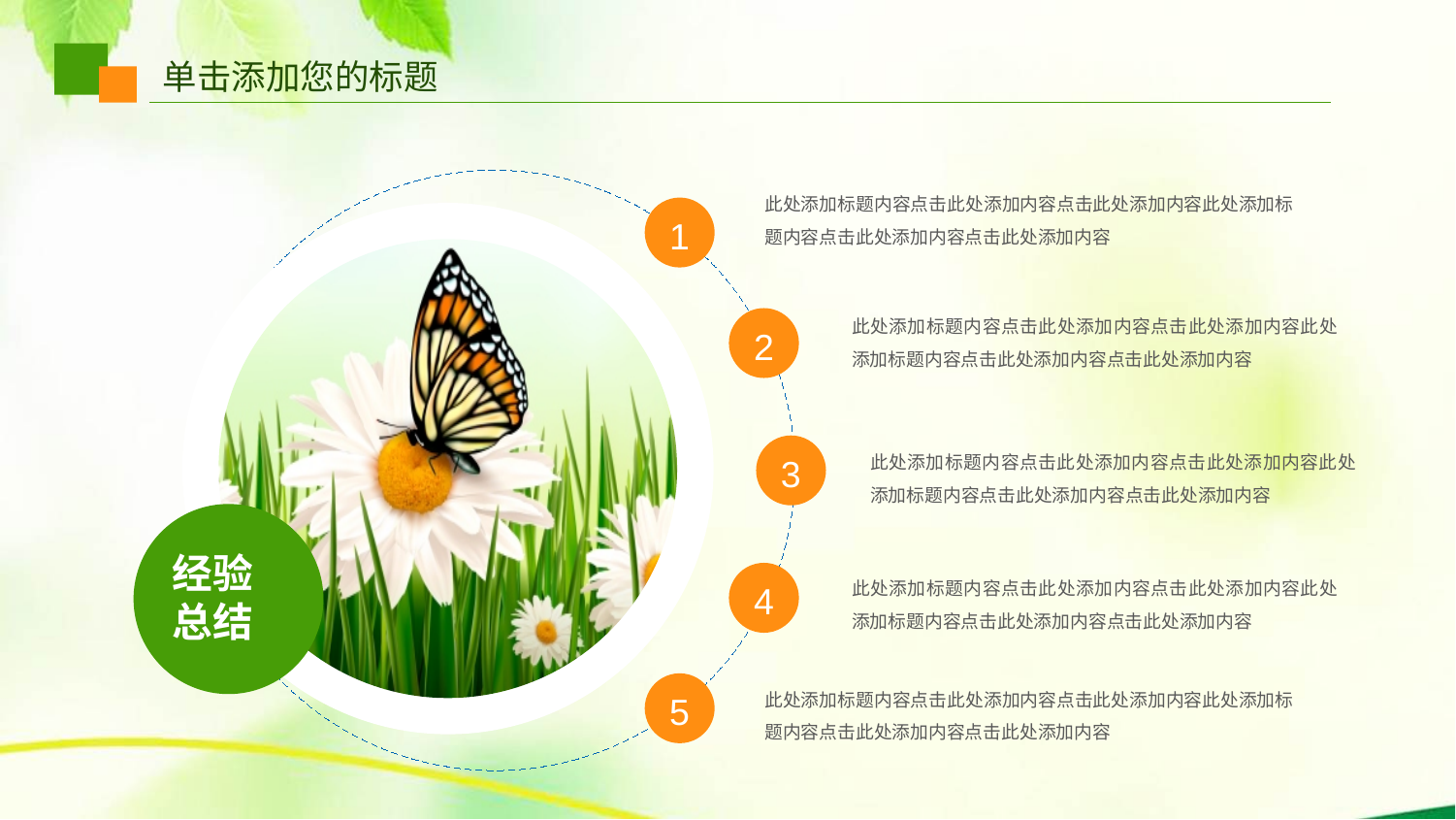

单击添加您的标题

此处添加标题内容点击此处添加内容点击此处添加内容此处添加标题内容点击此处添加内容点击此处添加内容
1

此处添加标题内容点击此处添加内容点击此处添加内容此处添加标题内容点击此处添加内容点击此处添加内容
2
此处添加标题内容点击此处添加内容点击此处添加内容此处添加标题内容点击此处添加内容点击此处添加内容
3

经验总结
此处添加标题内容点击此处添加内容点击此处添加内容此处添加标题内容点击此处添加内容点击此处添加内容
4
此处添加标题内容点击此处添加内容点击此处添加内容此处添加标题内容点击此处添加内容点击此处添加内容
5